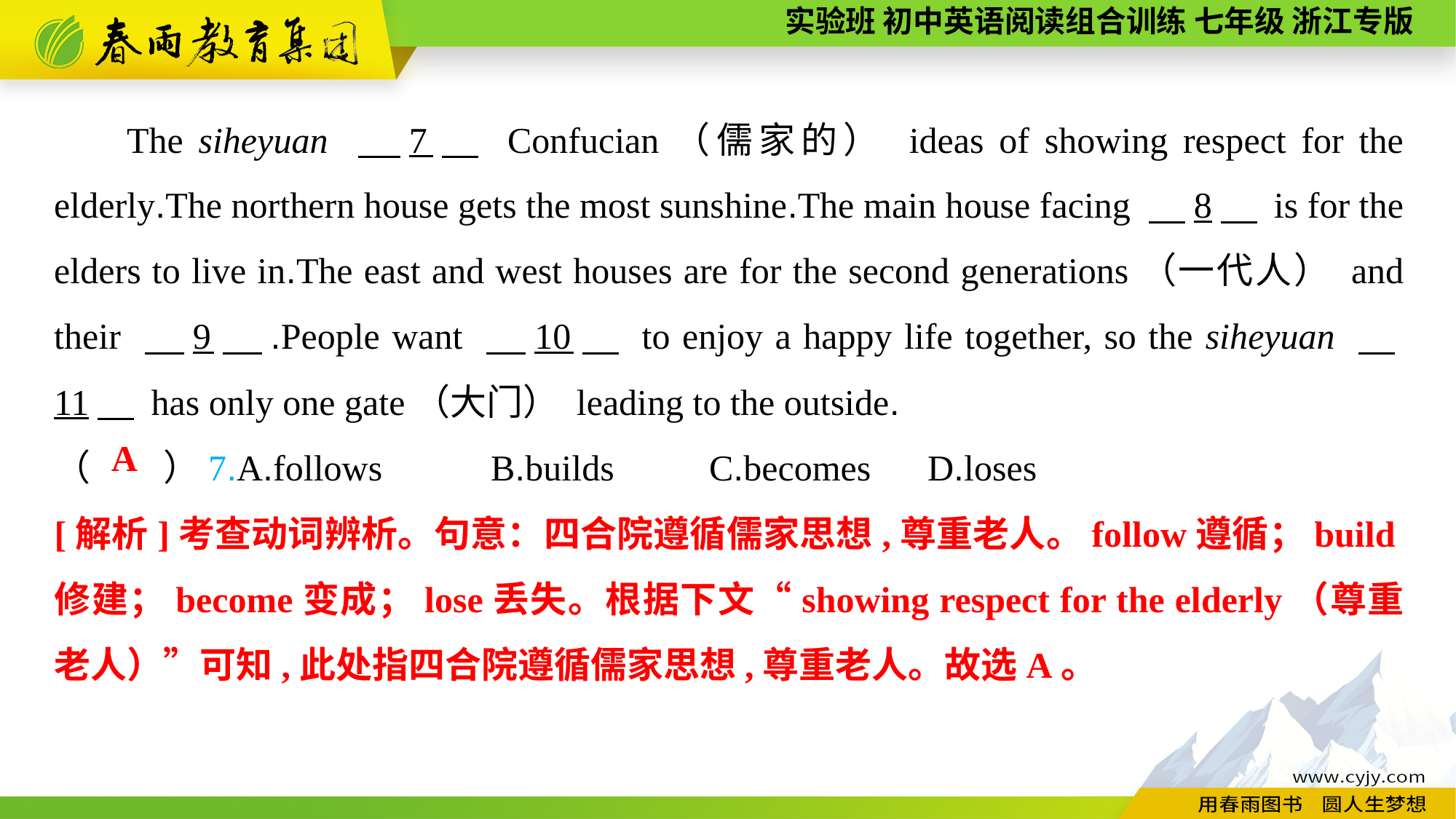

The siheyuan 　7　 Confucian（儒家的） ideas of showing respect for the elderly.The northern house gets the most sunshine.The main house facing 　8　 is for the elders to live in.The east and west houses are for the second generations（一代人） and their 　9　.People want 　10　 to enjoy a happy life together, so the siheyuan 　11　 has only one gate（大门） leading to the outside.
（　　）7.A.follows	B.builds	C.becomes	D.loses
A
[解析]考查动词辨析。句意：四合院遵循儒家思想,尊重老人。follow遵循；build修建；become变成；lose丢失。根据下文“showing respect for the elderly（尊重老人）”可知,此处指四合院遵循儒家思想,尊重老人。故选A。